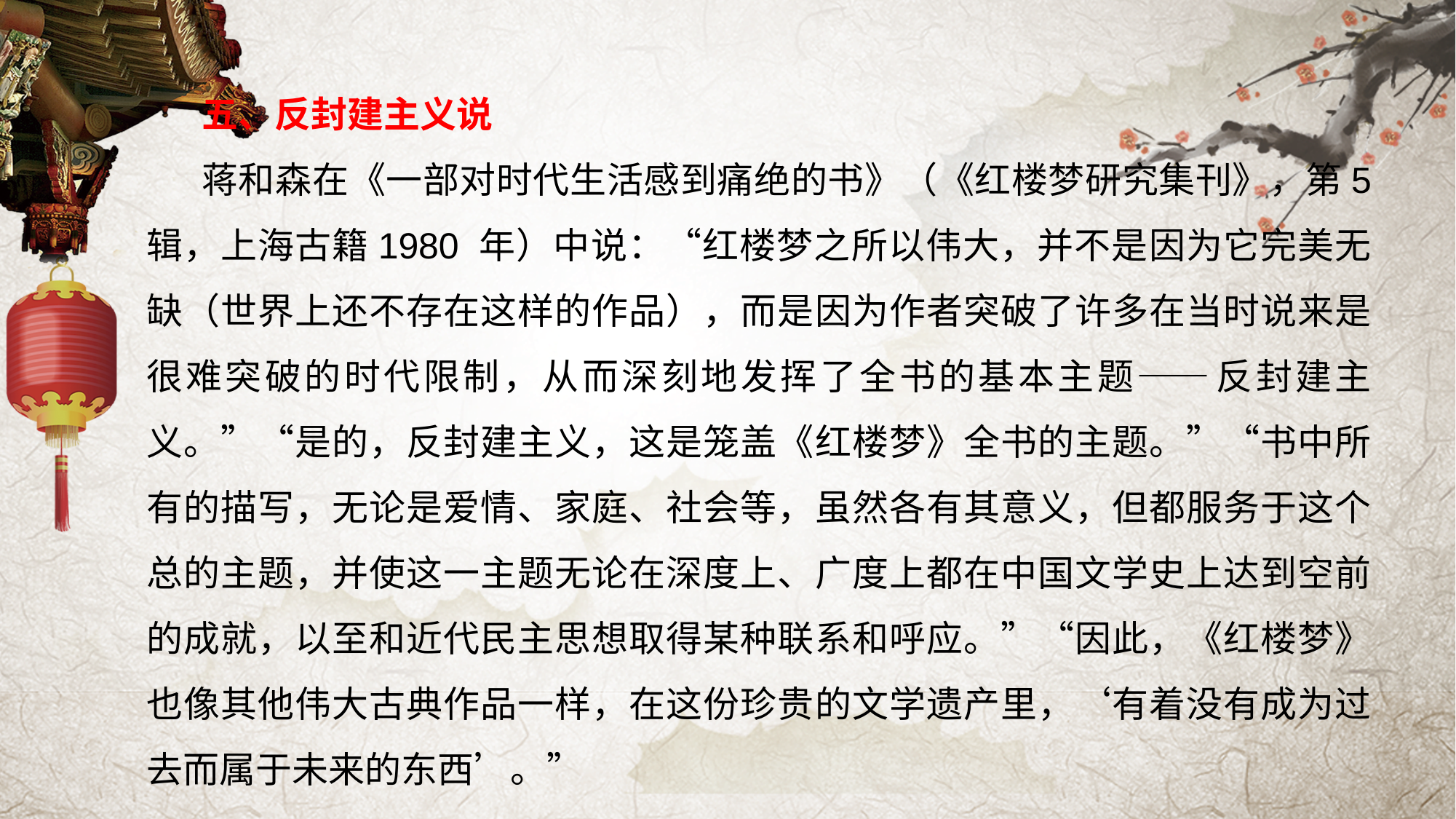

五、反封建主义说
蒋和森在《一部对时代生活感到痛绝的书》（《红楼梦研究集刊》，第5 辑，上海古籍1980 年）中说：“红楼梦之所以伟大，并不是因为它完美无缺（世界上还不存在这样的作品），而是因为作者突破了许多在当时说来是很难突破的时代限制，从而深刻地发挥了全书的基本主题——反封建主义。”“是的，反封建主义，这是笼盖《红楼梦》全书的主题。”“书中所有的描写，无论是爱情、家庭、社会等，虽然各有其意义，但都服务于这个总的主题，并使这一主题无论在深度上、广度上都在中国文学史上达到空前的成就，以至和近代民主思想取得某种联系和呼应。”“因此，《红楼梦》也像其他伟大古典作品一样，在这份珍贵的文学遗产里，‘有着没有成为过去而属于未来的东西’。”